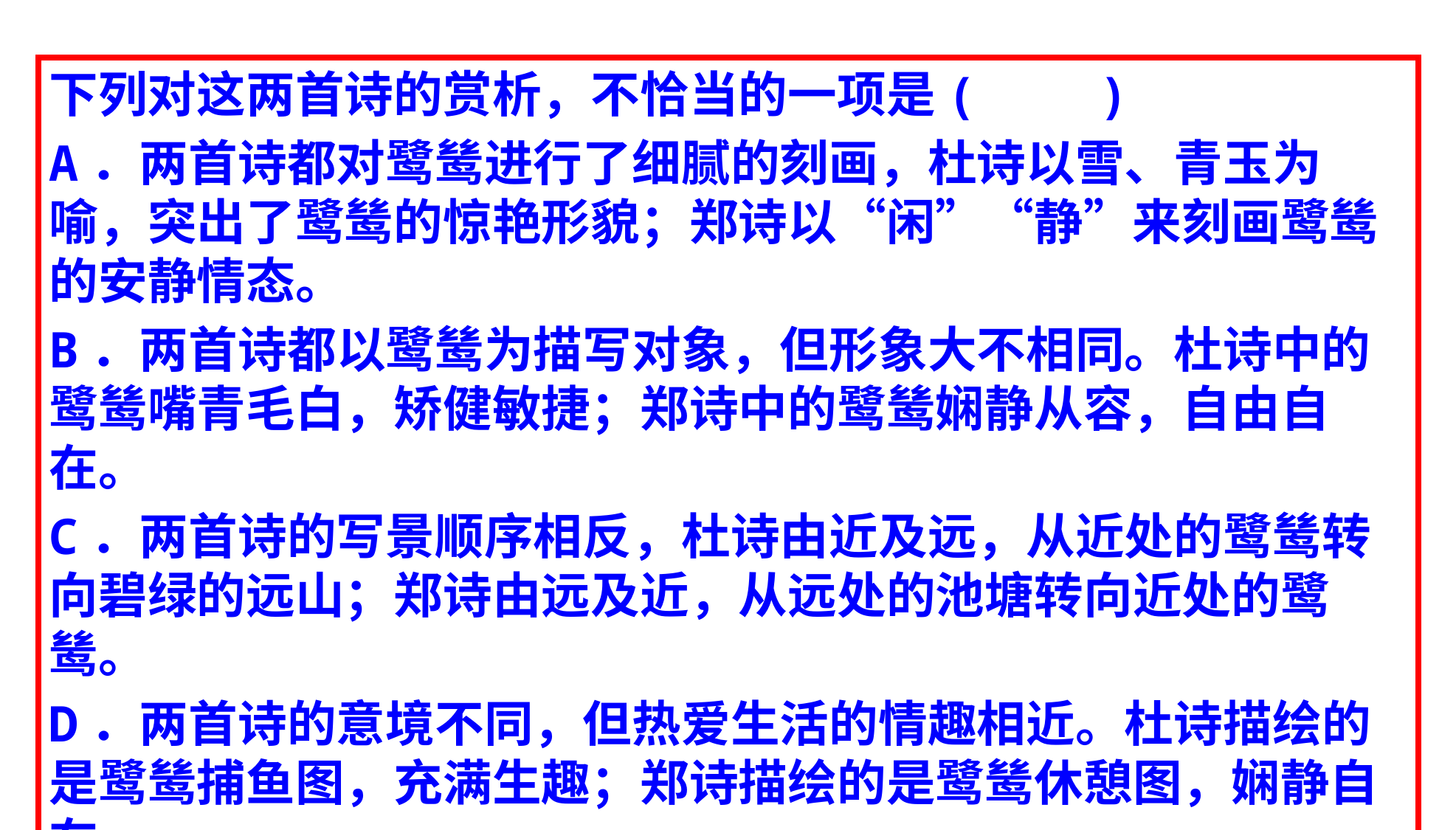

下列对这两首诗的赏析，不恰当的一项是(　　)
A．两首诗都对鹭鸶进行了细腻的刻画，杜诗以雪、青玉为喻，突出了鹭鸶的惊艳形貌；郑诗以“闲”“静”来刻画鹭鸶的安静情态。
B．两首诗都以鹭鸶为描写对象，但形象大不相同。杜诗中的鹭鸶嘴青毛白，矫健敏捷；郑诗中的鹭鸶娴静从容，自由自在。
C．两首诗的写景顺序相反，杜诗由近及远，从近处的鹭鸶转向碧绿的远山；郑诗由远及近，从远处的池塘转向近处的鹭鸶。
D．两首诗的意境不同，但热爱生活的情趣相近。杜诗描绘的是鹭鸶捕鱼图，充满生趣；郑诗描绘的是鹭鸶休憩图，娴静自在。